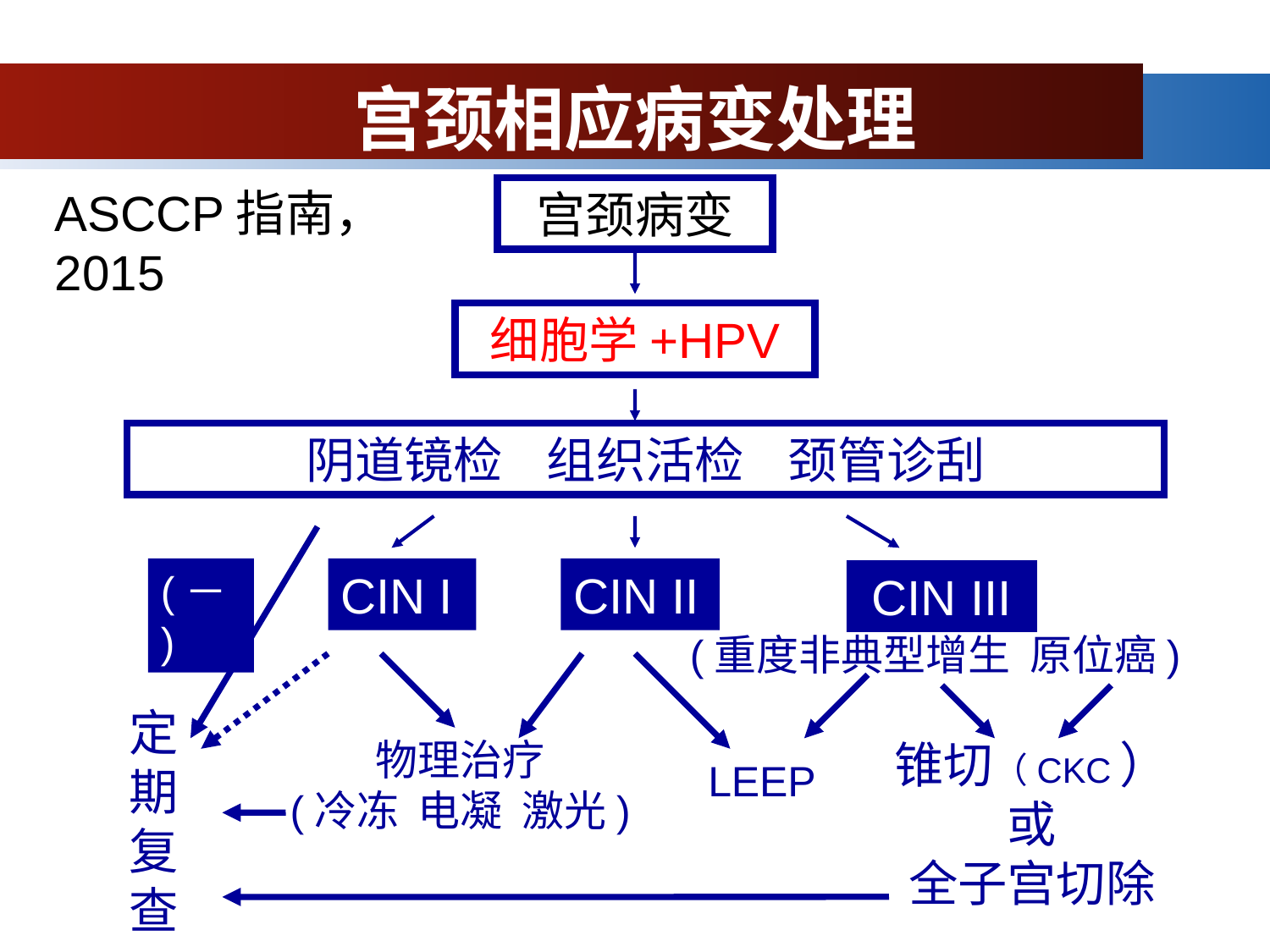

# 宫颈相应病变处理
ASCCP指南，2015
宫颈病变

细胞学+HPV

阴道镜检    组织活检    颈管诊刮

(－)
CIN I
CIN II
CIN III
(重度非典型增生  原位癌)

定期复查
物理治疗
(冷冻  电凝  激光)
锥切（CKC）
或
全子宫切除
LEEP